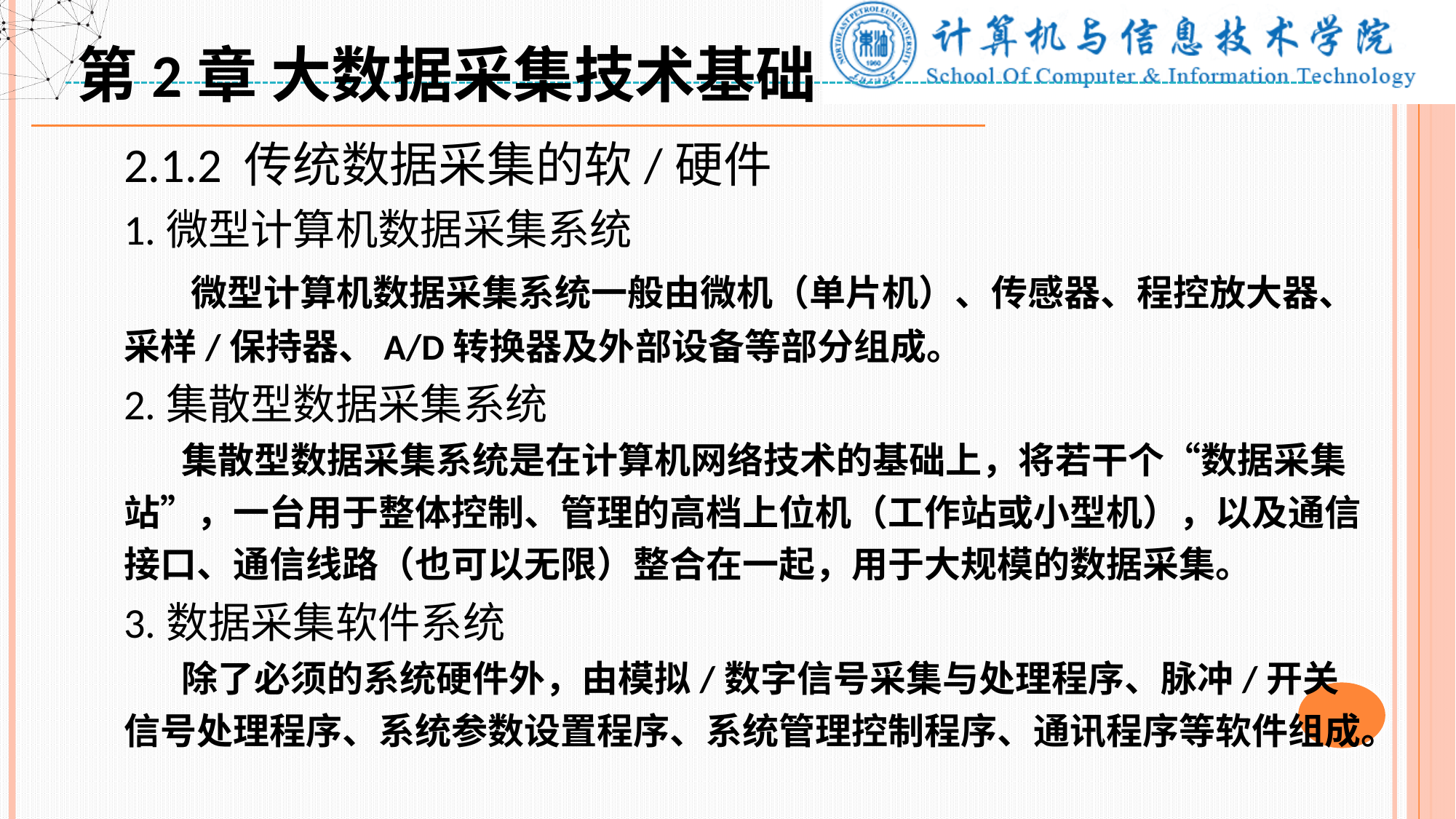

第2章 大数据采集技术基础
2.1.2 传统数据采集的软/硬件
1.微型计算机数据采集系统
      微型计算机数据采集系统一般由微机（单片机）、传感器、程控放大器、采样/保持器、A/D转换器及外部设备等部分组成。
2.集散型数据采集系统
      集散型数据采集系统是在计算机网络技术的基础上，将若干个“数据采集站”，一台用于整体控制、管理的高档上位机（工作站或小型机），以及通信接口、通信线路（也可以无限）整合在一起，用于大规模的数据采集。
3.数据采集软件系统
      除了必须的系统硬件外，由模拟/数字信号采集与处理程序、脉冲/开关信号处理程序、系统参数设置程序、系统管理控制程序、通讯程序等软件组成。